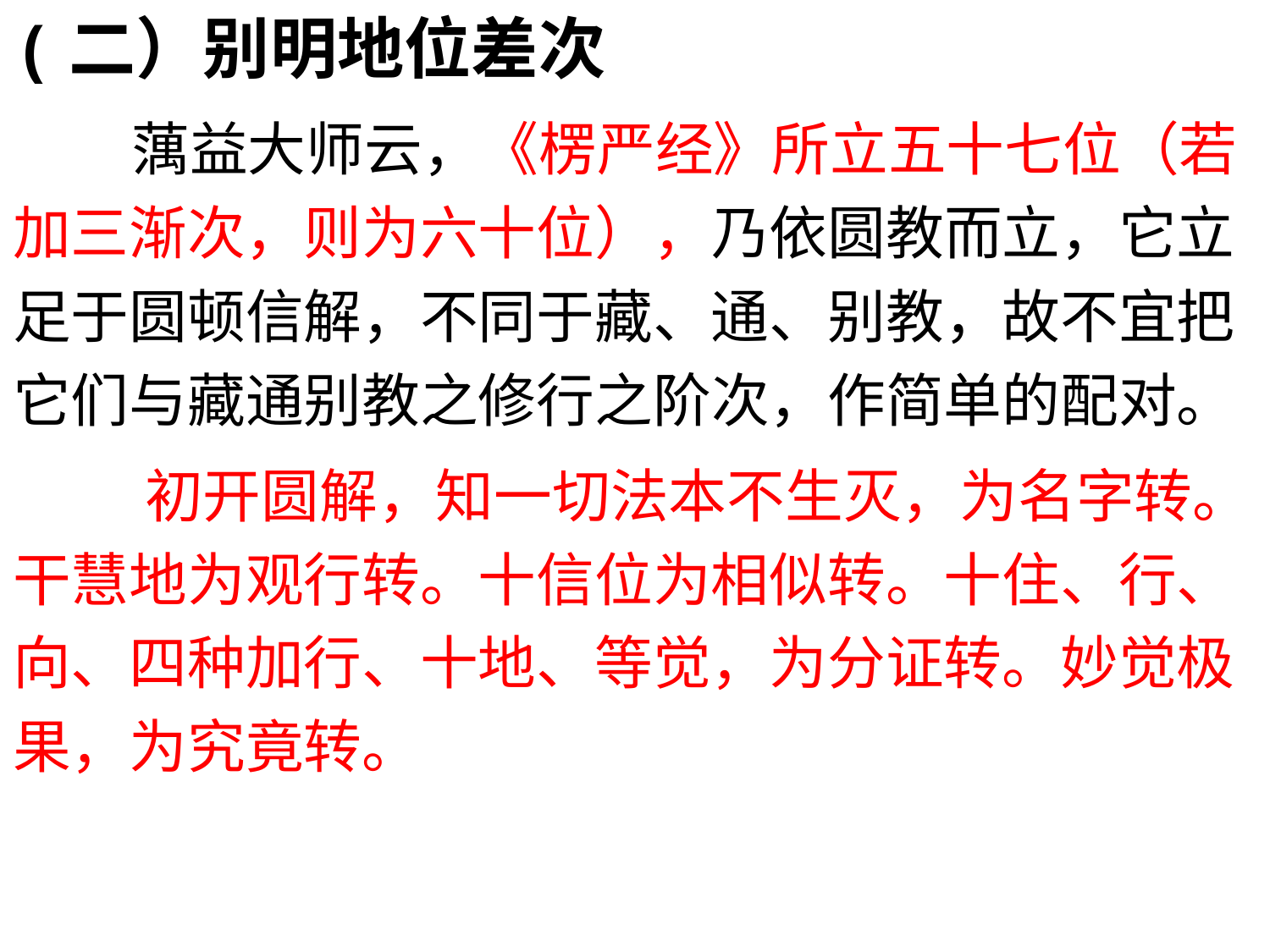

(二）别明地位差次
        蕅益大师云，《楞严经》所立五十七位（若加三渐次，则为六十位），乃依圆教而立，它立足于圆顿信解，不同于藏、通、别教，故不宜把它们与藏通别教之修行之阶次，作简单的配对。
         初开圆解，知一切法本不生灭，为名字转。干慧地为观行转。十信位为相似转。十住、行、向、四种加行、十地、等觉，为分证转。妙觉极果，为究竟转。